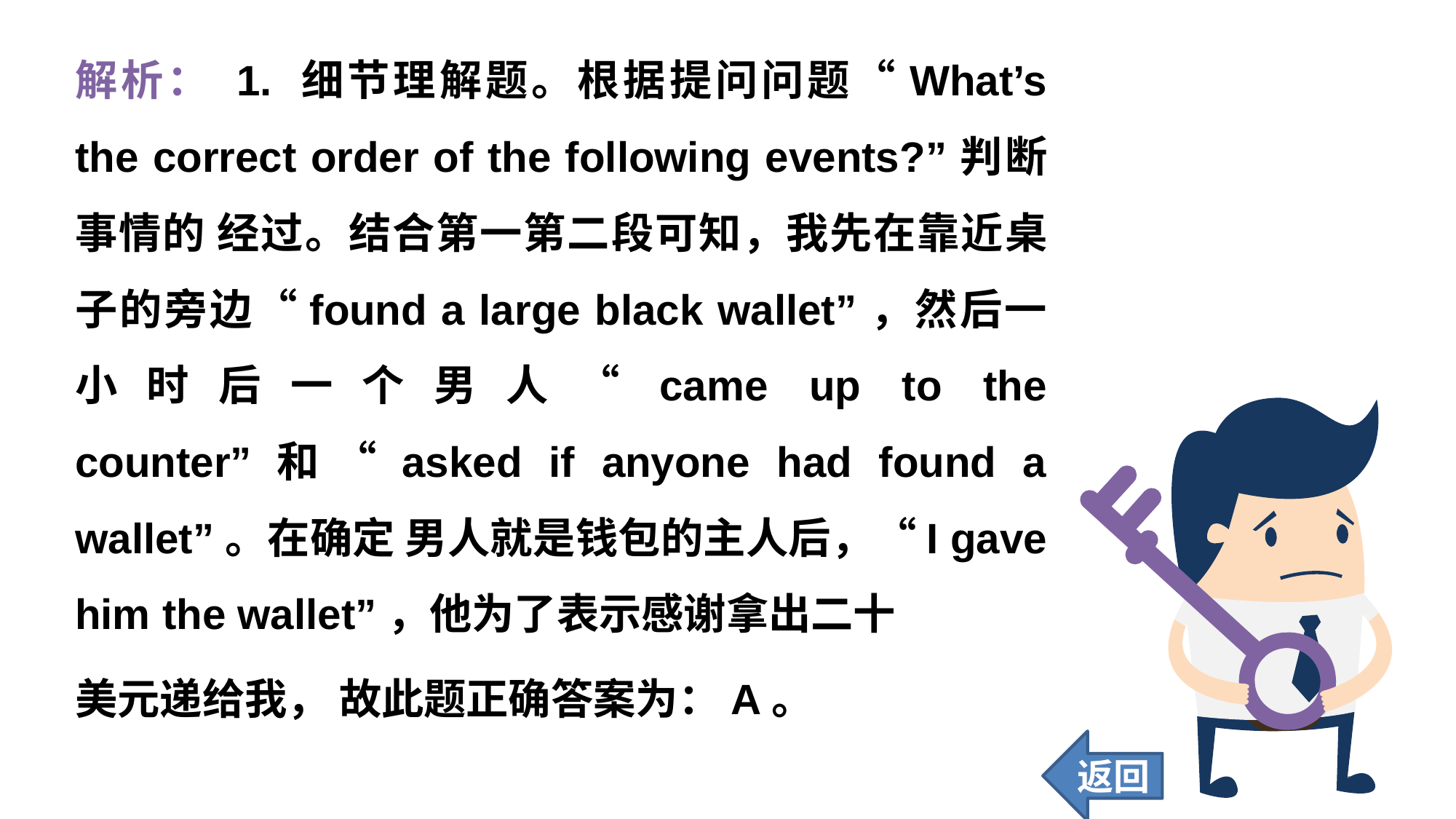

解析： 1. 细节理解题。根据提问问题“What’s the correct order of the following events?”判断事情的 经过。结合第一第二段可知，我先在靠近桌子的旁边“found a large black wallet”，然后一 小时后一个男人“came up to the counter”和“asked if anyone had found a wallet”。在确定 男人就是钱包的主人后，“I gave him the wallet”，他为了表示感谢拿出二十
美元递给我， 故此题正确答案为：A。

返回
115